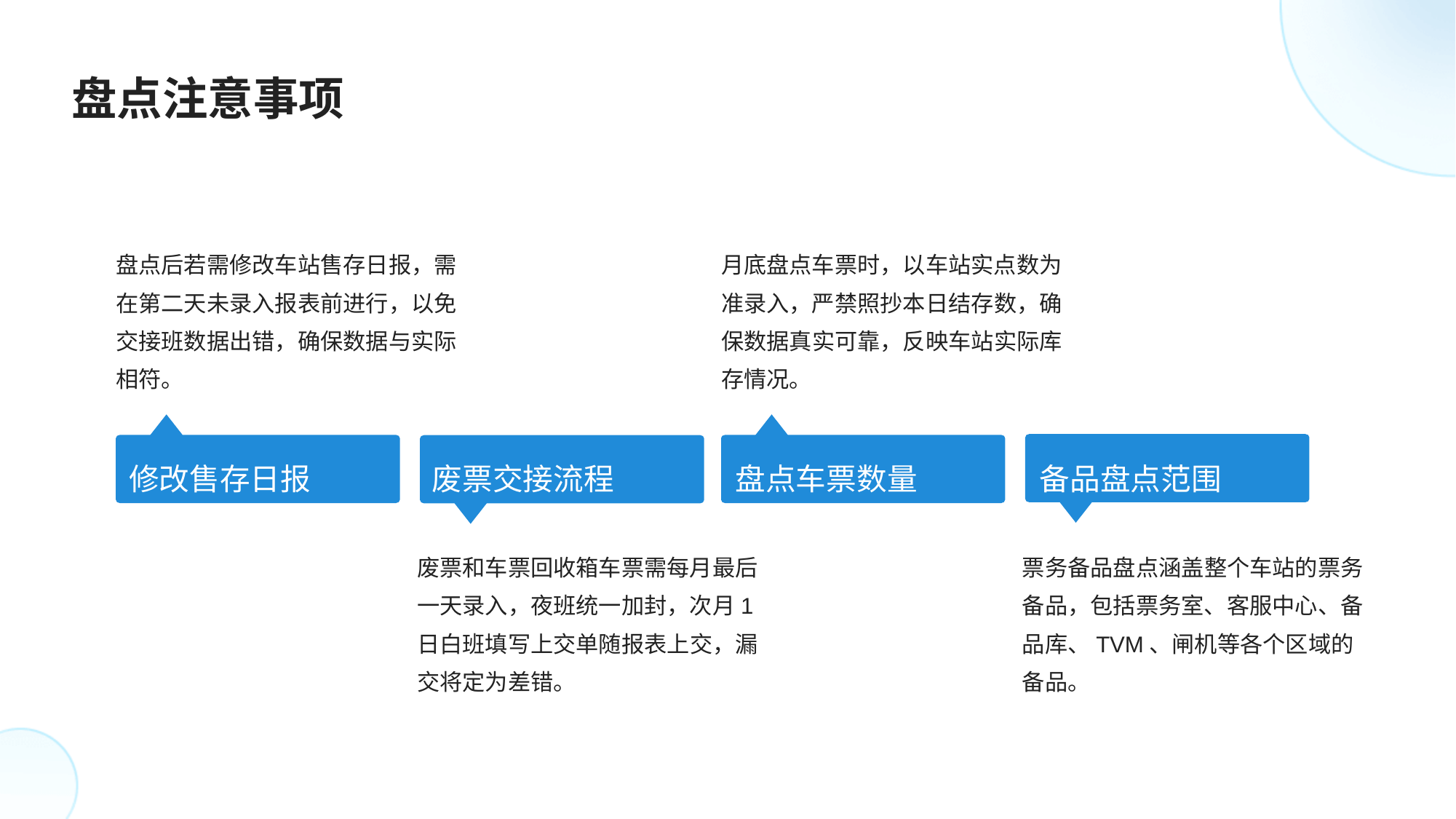

盘点注意事项
盘点后若需修改车站售存日报，需在第二天未录入报表前进行，以免交接班数据出错，确保数据与实际相符。
月底盘点车票时，以车站实点数为准录入，严禁照抄本日结存数，确保数据真实可靠，反映车站实际库存情况。

修改售存日报
废票交接流程
盘点车票数量
备品盘点范围
废票和车票回收箱车票需每月最后一天录入，夜班统一加封，次月1日白班填写上交单随报表上交，漏交将定为差错。
票务备品盘点涵盖整个车站的票务备品，包括票务室、客服中心、备品库、TVM、闸机等各个区域的备品。